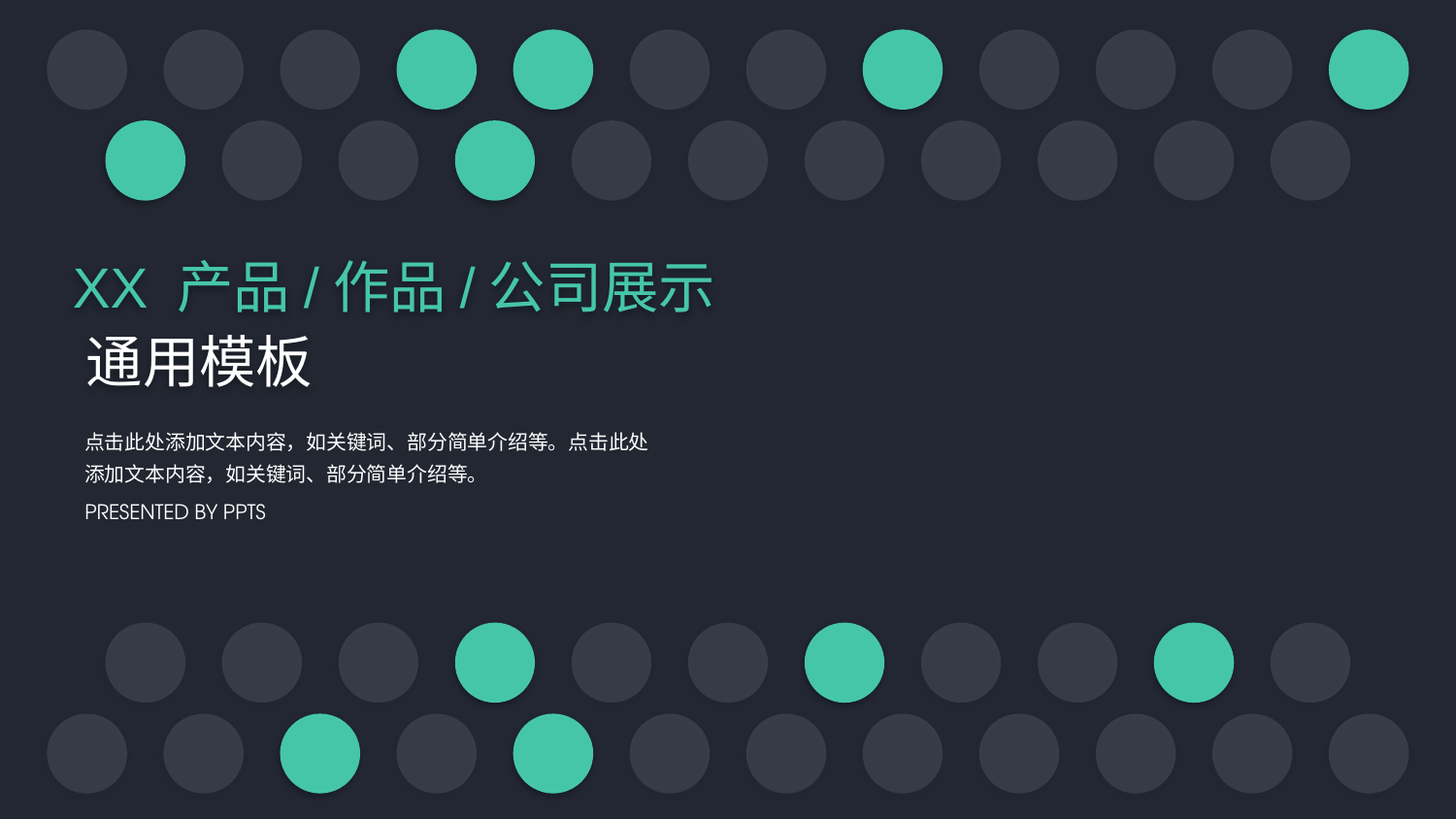

XX 产品/作品/公司展示
通用模板
点击此处添加文本内容，如关键词、部分简单介绍等。点击此处添加文本内容，如关键词、部分简单介绍等。
PRESENTED BY PPTS